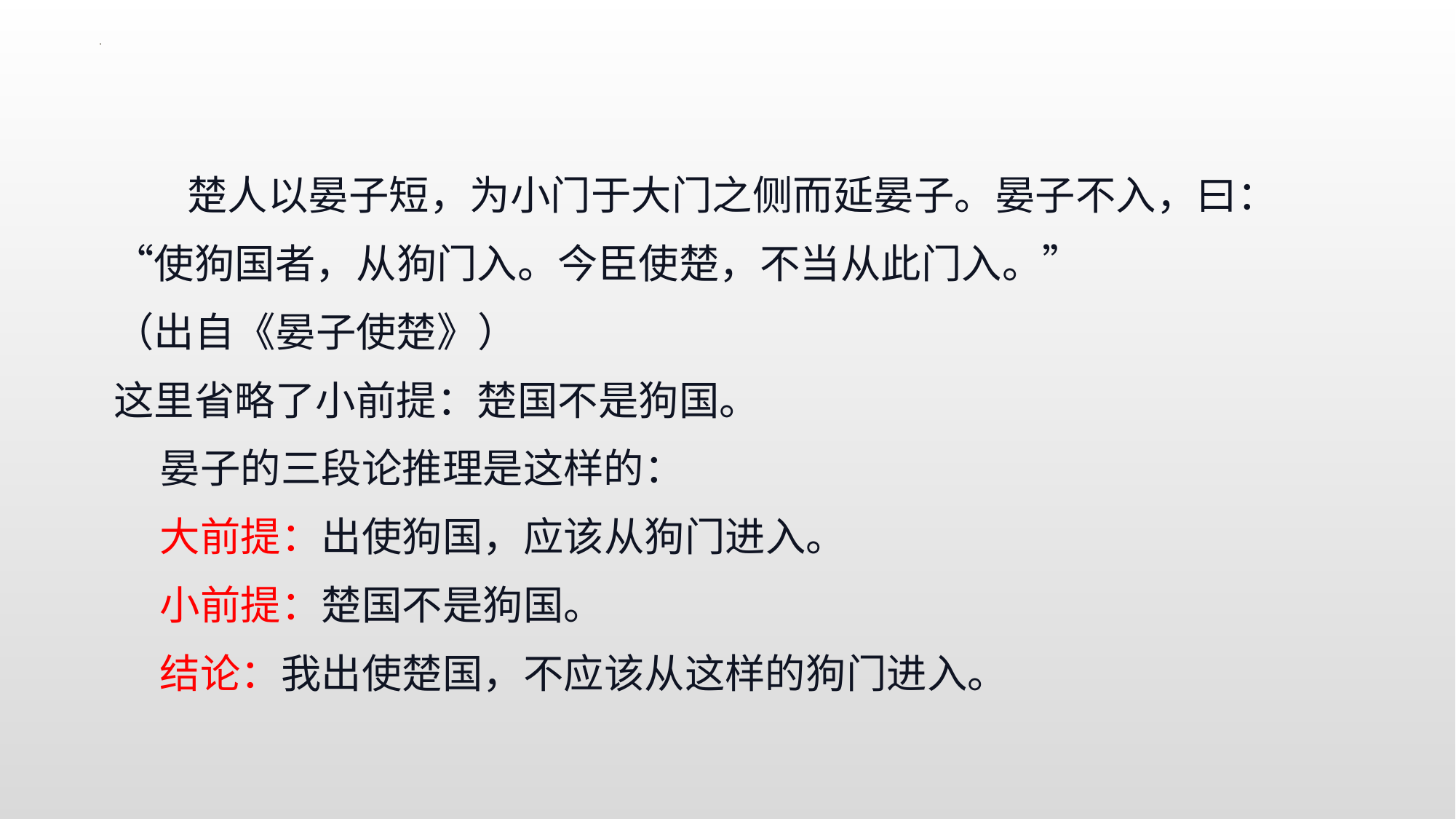

楚人以晏子短，为小门于大门之侧而延晏子。晏子不入，曰：“使狗国者，从狗门入。今臣使楚，不当从此门入。”                   （出自《晏子使楚》）
这里省略了小前提：楚国不是狗国。
    晏子的三段论推理是这样的：
    大前提：出使狗国，应该从狗门进入。
    小前提：楚国不是狗国。
    结论：我出使楚国，不应该从这样的狗门进入。